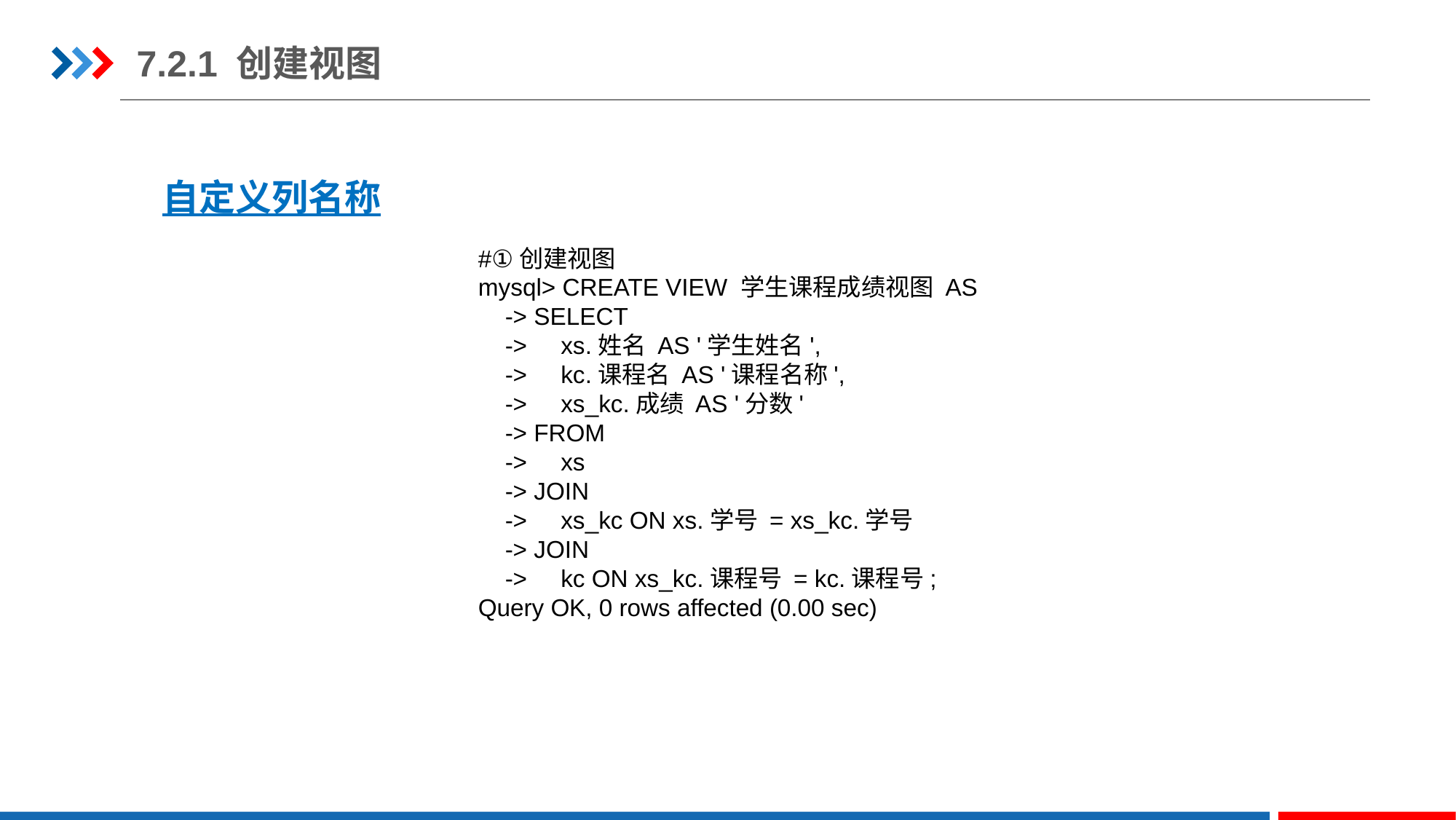

7.2.1 创建视图
自定义列名称
#①创建视图
mysql> CREATE VIEW 学生课程成绩视图 AS
    -> SELECT
    ->     xs.姓名 AS '学生姓名',
    ->     kc.课程名 AS '课程名称',
    ->     xs_kc.成绩 AS '分数'
    -> FROM
    ->     xs
    -> JOIN
    ->     xs_kc ON xs.学号 = xs_kc.学号
    -> JOIN
    ->     kc ON xs_kc.课程号 = kc.课程号;
Query OK, 0 rows affected (0.00 sec)